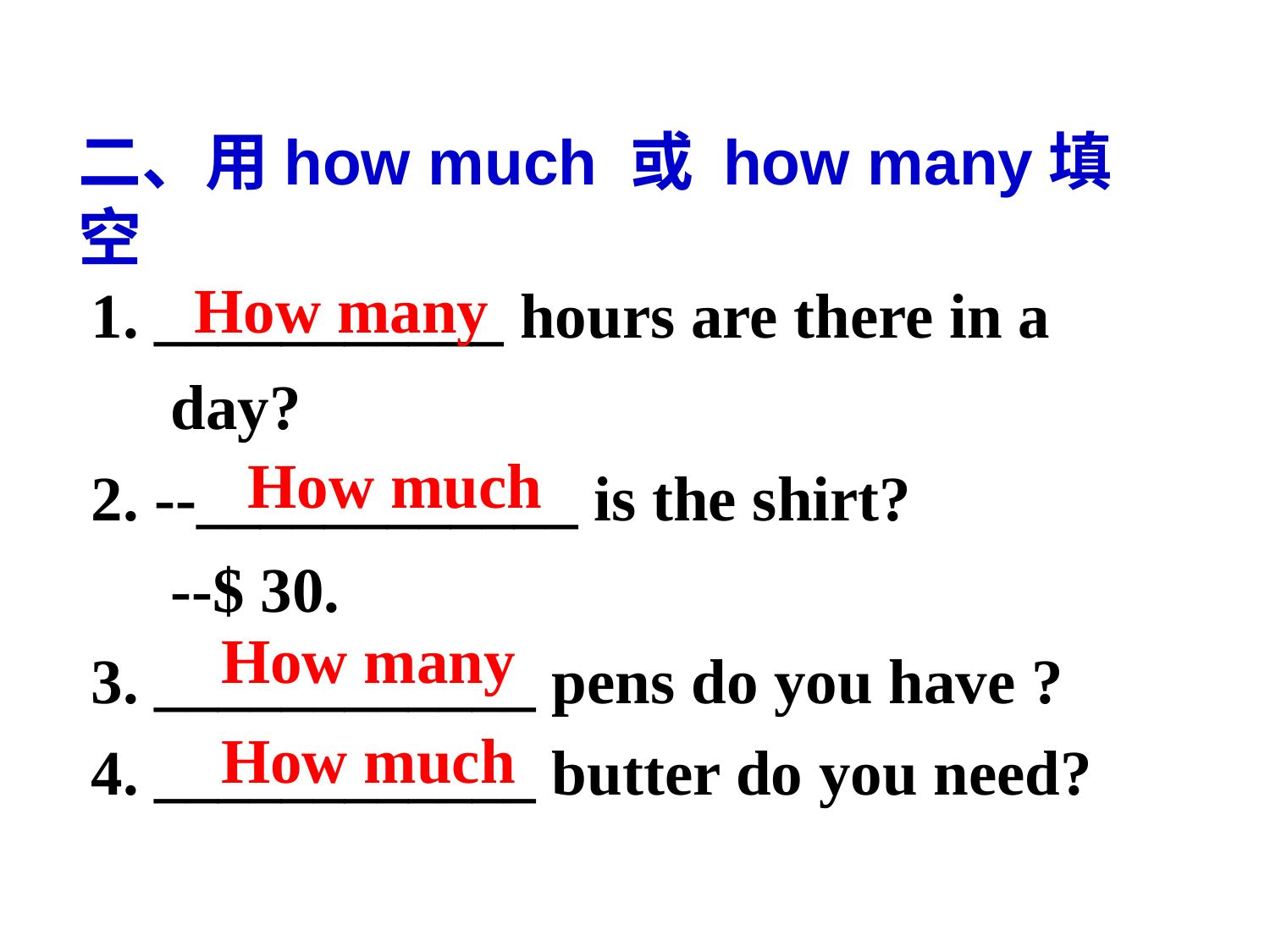

二、用how much 或 how many填空
1. ___________ hours are there in a
     day?
2. --____________ is the shirt?
     --$ 30.
3. ____________ pens do you have ?
4. ____________ butter do you need?
How many
How much
How many
How much